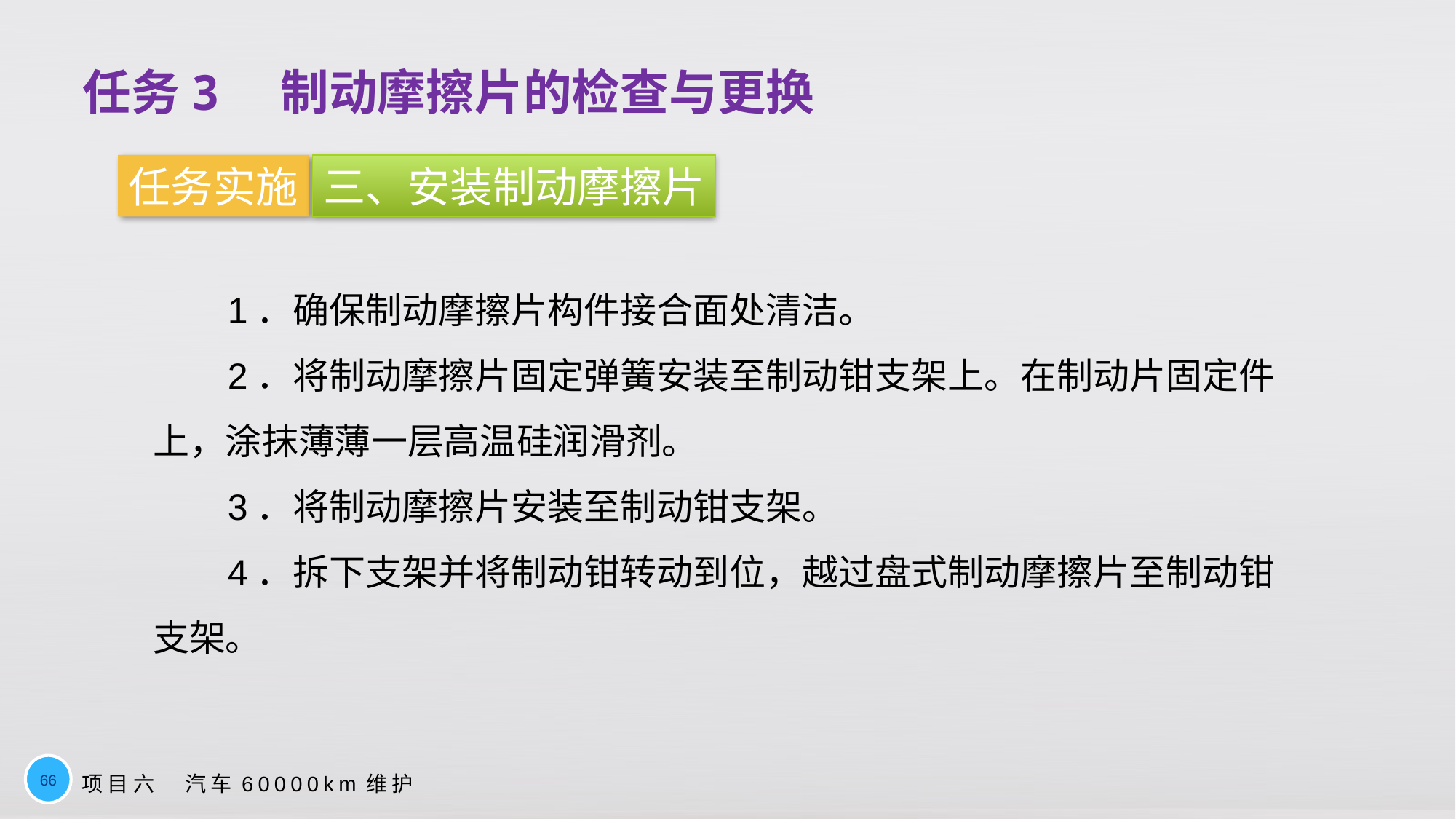

任务3　制动摩擦片的检查与更换
任务实施
三、安装制动摩擦片
1．确保制动摩擦片构件接合面处清洁。
2．将制动摩擦片固定弹簧安装至制动钳支架上。在制动片固定件上，涂抹薄薄一层高温硅润滑剂。
3．将制动摩擦片安装至制动钳支架。
4．拆下支架并将制动钳转动到位，越过盘式制动摩擦片至制动钳支架。
66